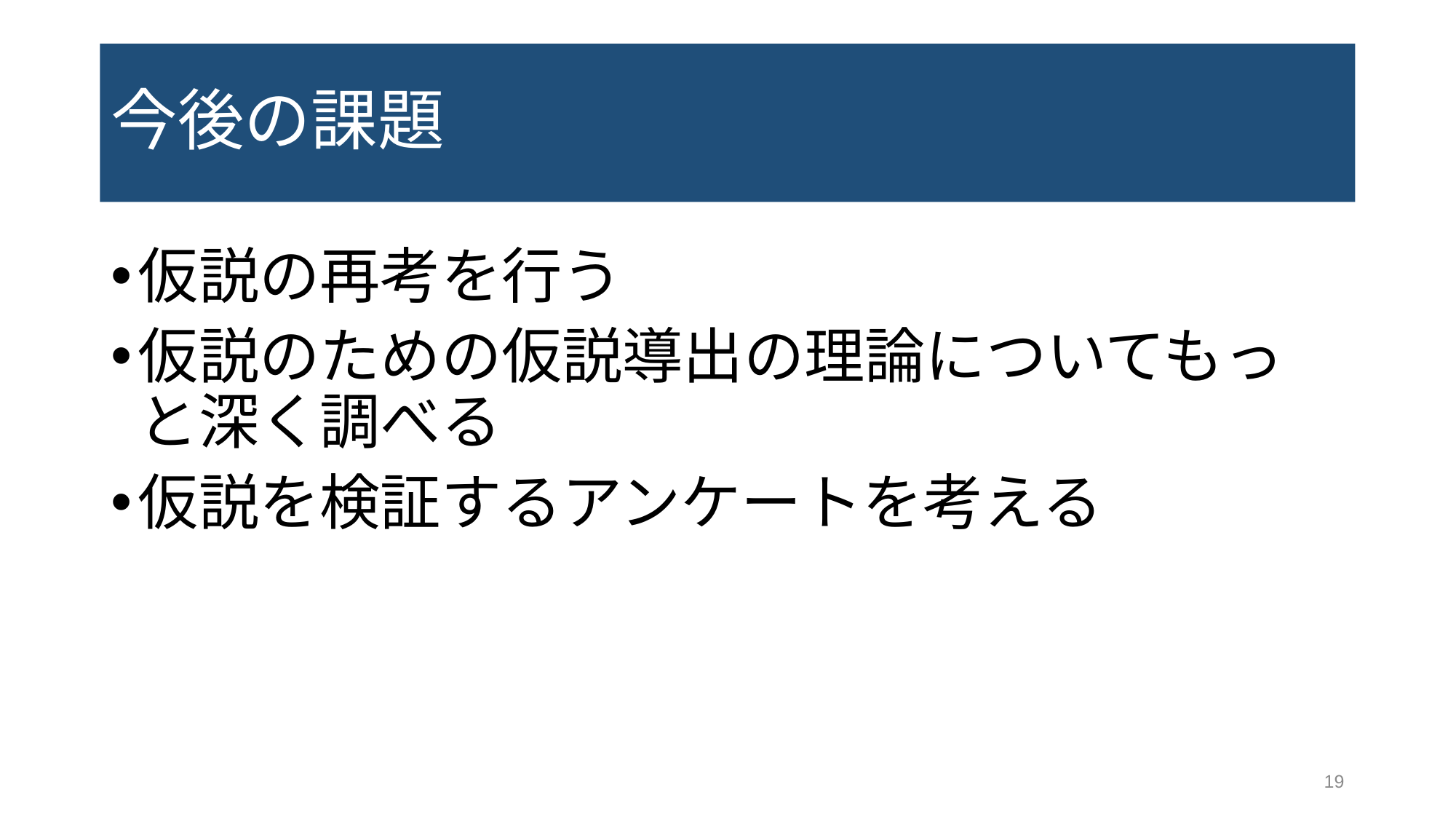

# 今後の課題
仮説の再考を行う
仮説のための仮説導出の理論についてもっと深く調べる
仮説を検証するアンケートを考える

19